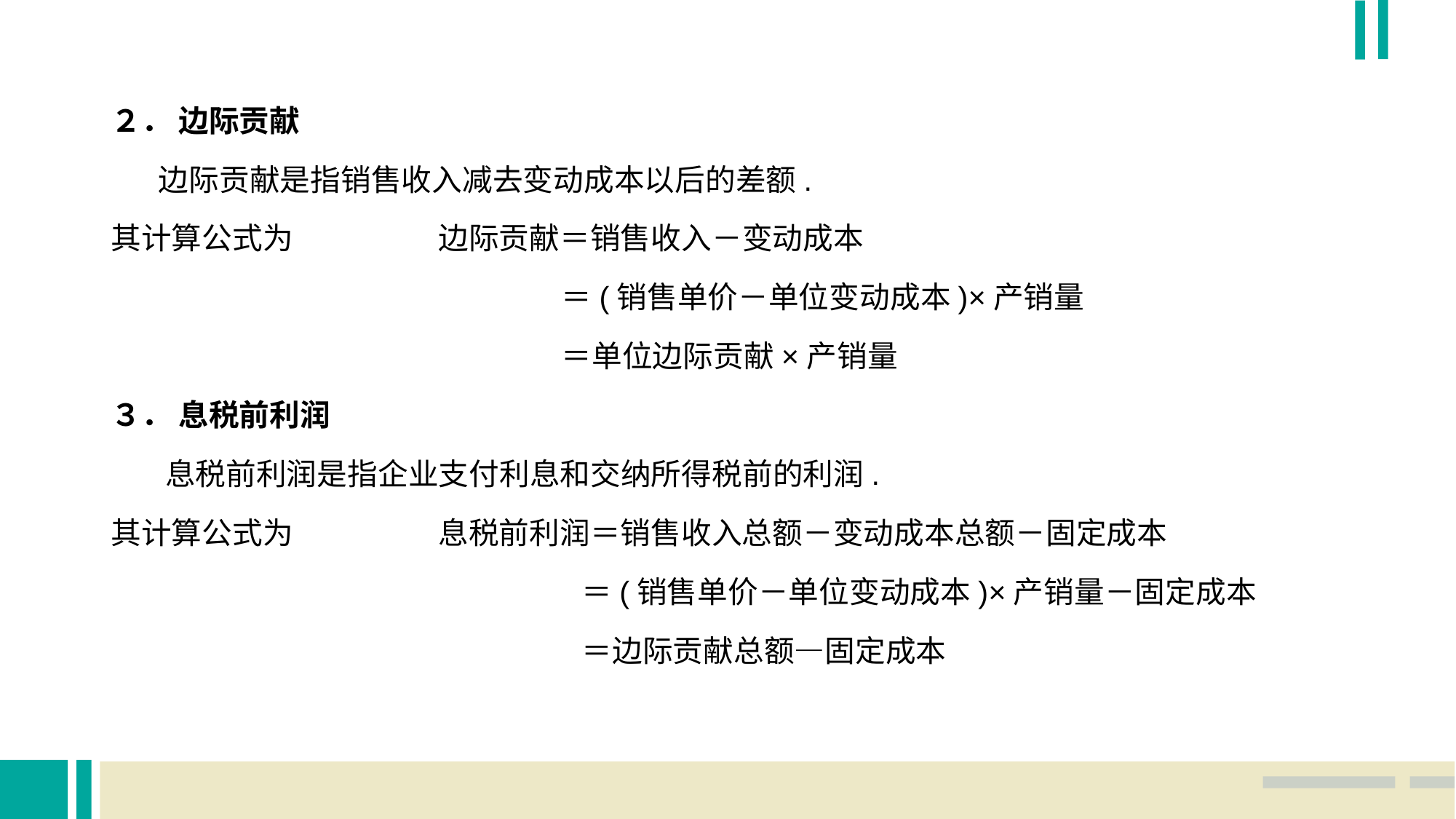

２． 边际贡献
      边际贡献是指销售收入减去变动成本以后的差额.
其计算公式为 		边际贡献＝销售收入－变动成本
				 ＝(销售单价－单位变动成本)×产销量
			 	 ＝单位边际贡献×产销量
３． 息税前利润
       息税前利润是指企业支付利息和交纳所得税前的利润.
其计算公式为 		息税前利润＝销售收入总额－变动成本总额－固定成本
				    ＝(销售单价－单位变动成本)×产销量－固定成本
				    ＝边际贡献总额—固定成本